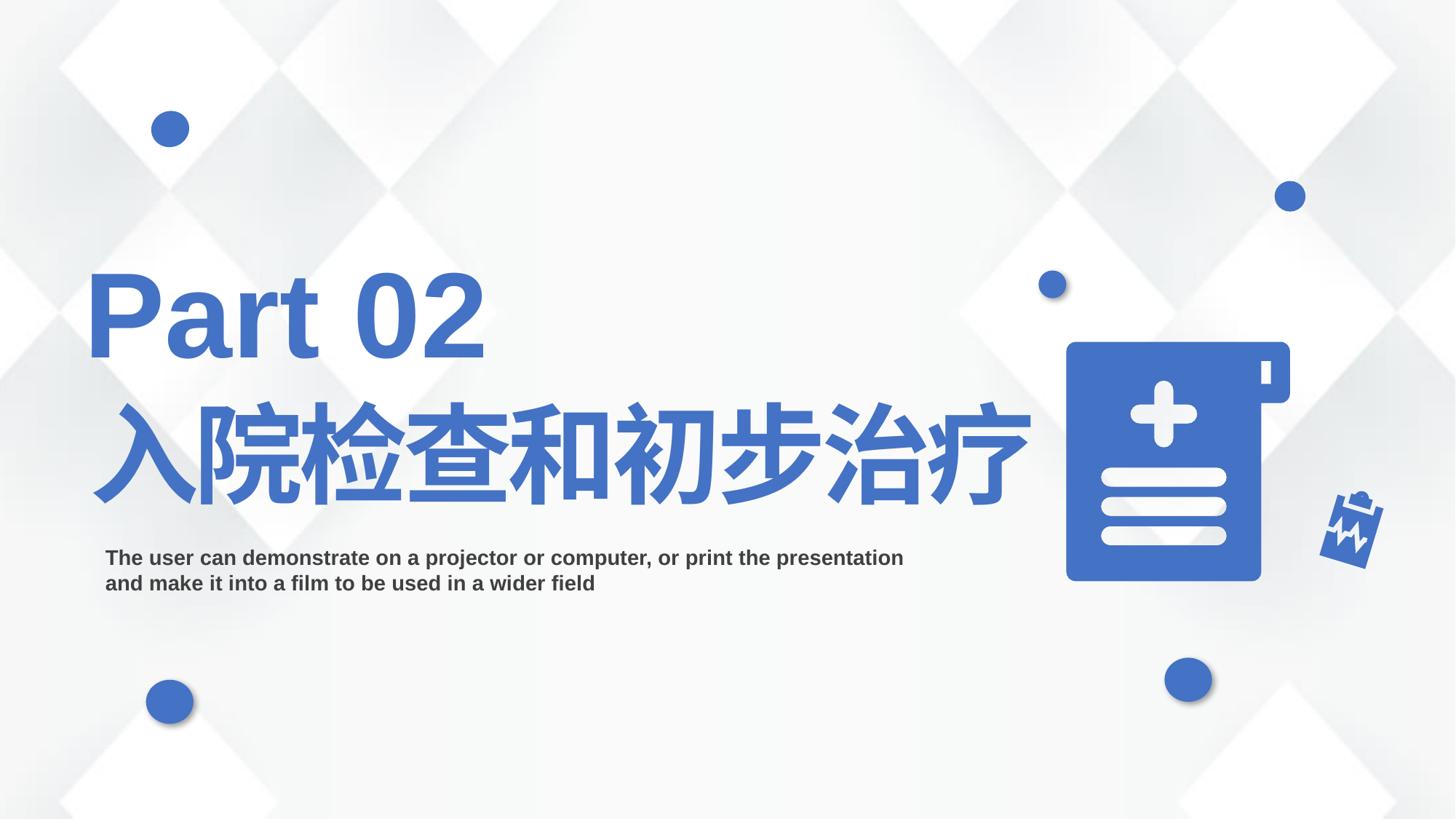

Part 02

入院检查和初步治疗

The user can demonstrate on a projector or computer, or print the presentation and make it into a film to be used in a wider field